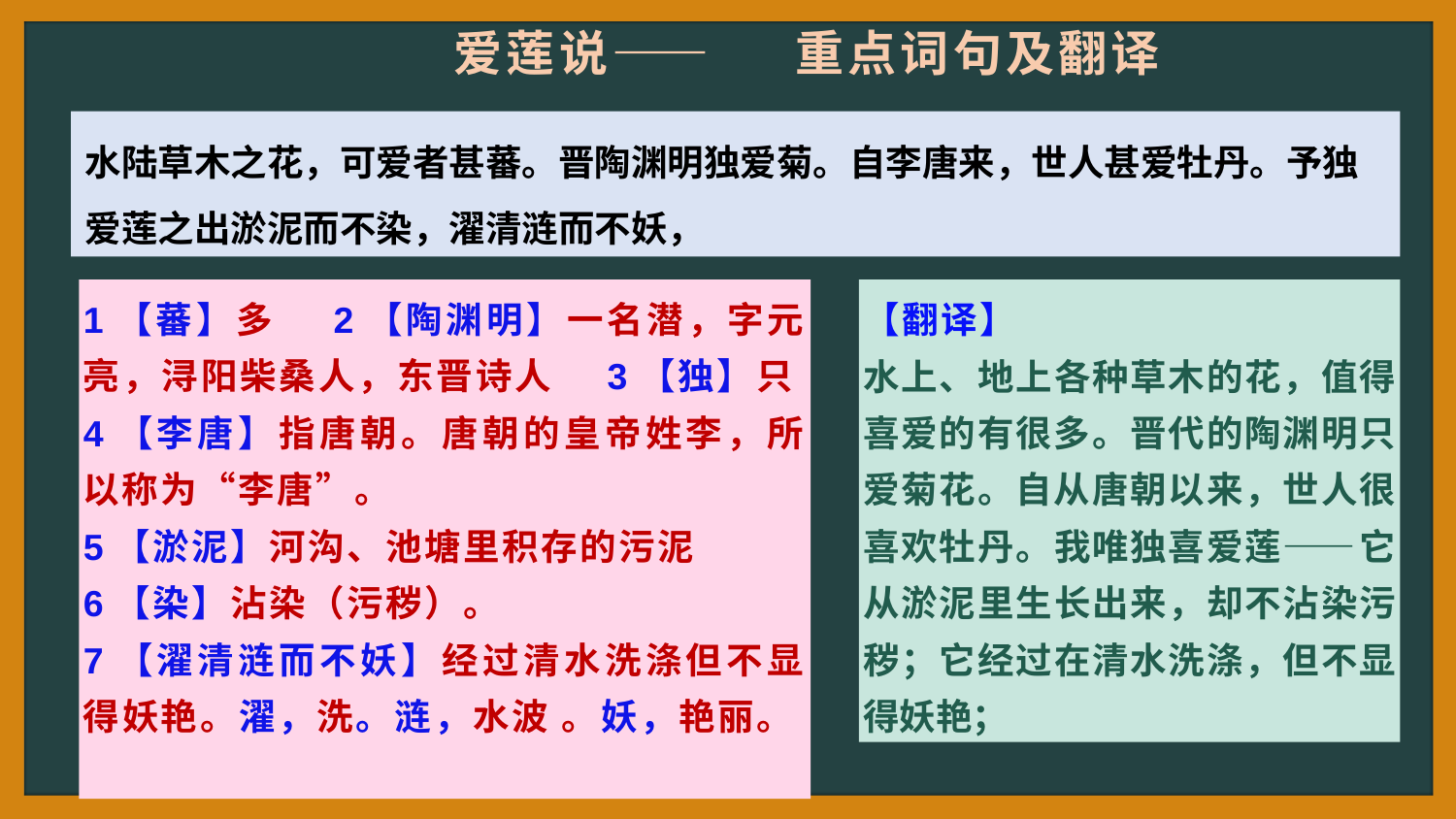

爱莲说——　  重点词句及翻译
水陆草木之花，可爱者甚蕃。晋陶渊明独爱菊。自李唐来，世人甚爱牡丹。予独爱莲之出淤泥而不染，濯清涟而不妖，
1【蕃】多    2【陶渊明】一名潜，字元亮，浔阳柴桑人，东晋诗人    3【独】只  4【李唐】指唐朝。唐朝的皇帝姓李，所以称为“李唐”。
5【淤泥】河沟、池塘里积存的污泥
6【染】沾染（污秽）。
7【濯清涟而不妖】经过清水洗涤但不显得妖艳。濯，洗。涟，水波 。妖，艳丽。
【翻译】
水上、地上各种草木的花，值得喜爱的有很多。晋代的陶渊明只爱菊花。自从唐朝以来，世人很喜欢牡丹。我唯独喜爱莲——它从淤泥里生长出来，却不沾染污秽；它经过在清水洗涤，但不显得妖艳；